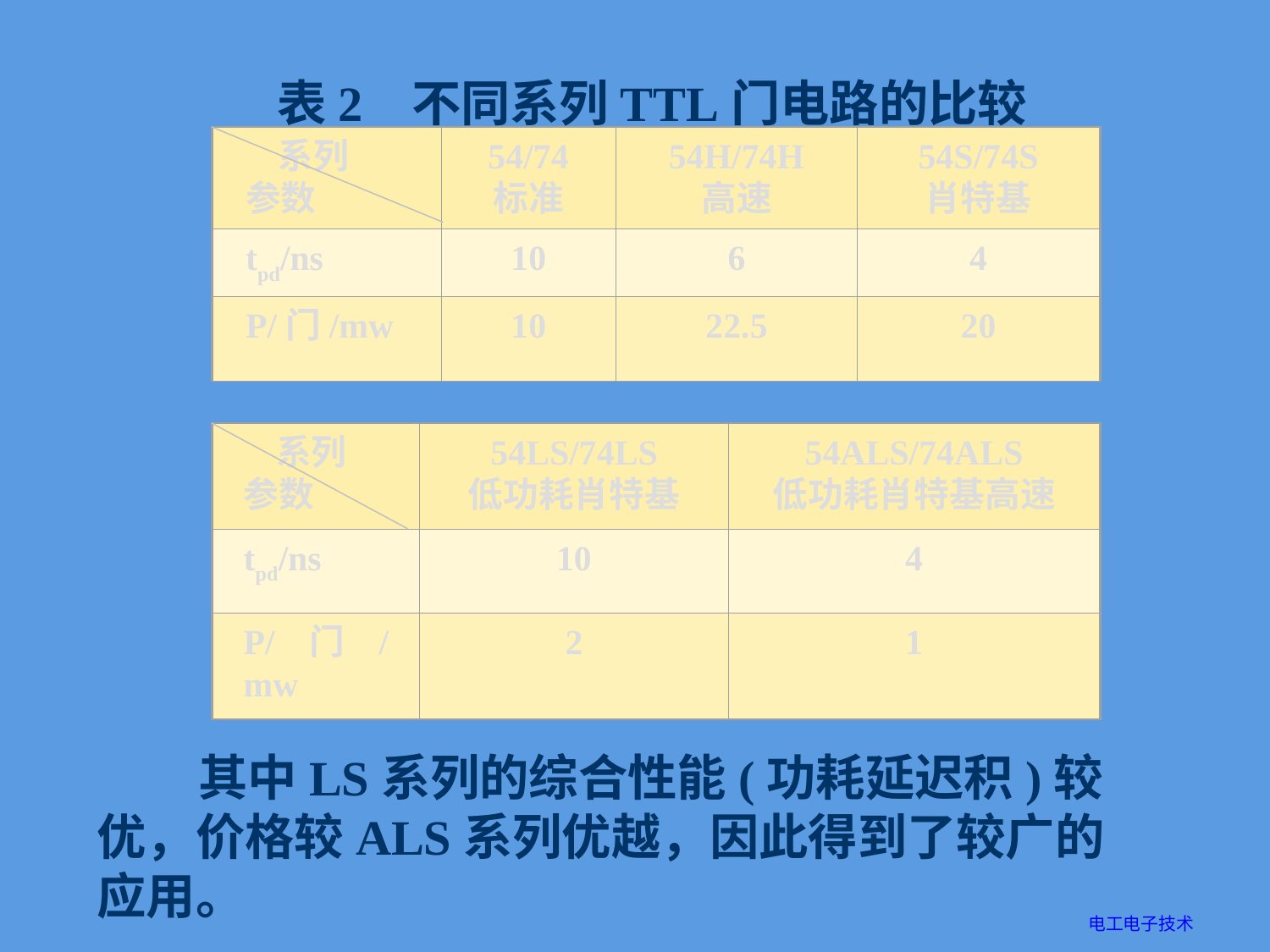

表2   不同系列TTL门电路的比较

   系列
参数

54/74
标准

54H/74H
高速

54S/74S
肖特基

tpd/ns

10

6

4

P/门/mw

10

22.5

20

   系列
参数

54LS/74LS
低功耗肖特基

54ALS/74ALS
低功耗肖特基高速

tpd/ns

10

4

P/门/mw

2

1

        其中LS系列的综合性能(功耗延迟积)较优，价格较ALS系列优越，因此得到了较广的应用。
电工电子技术
91